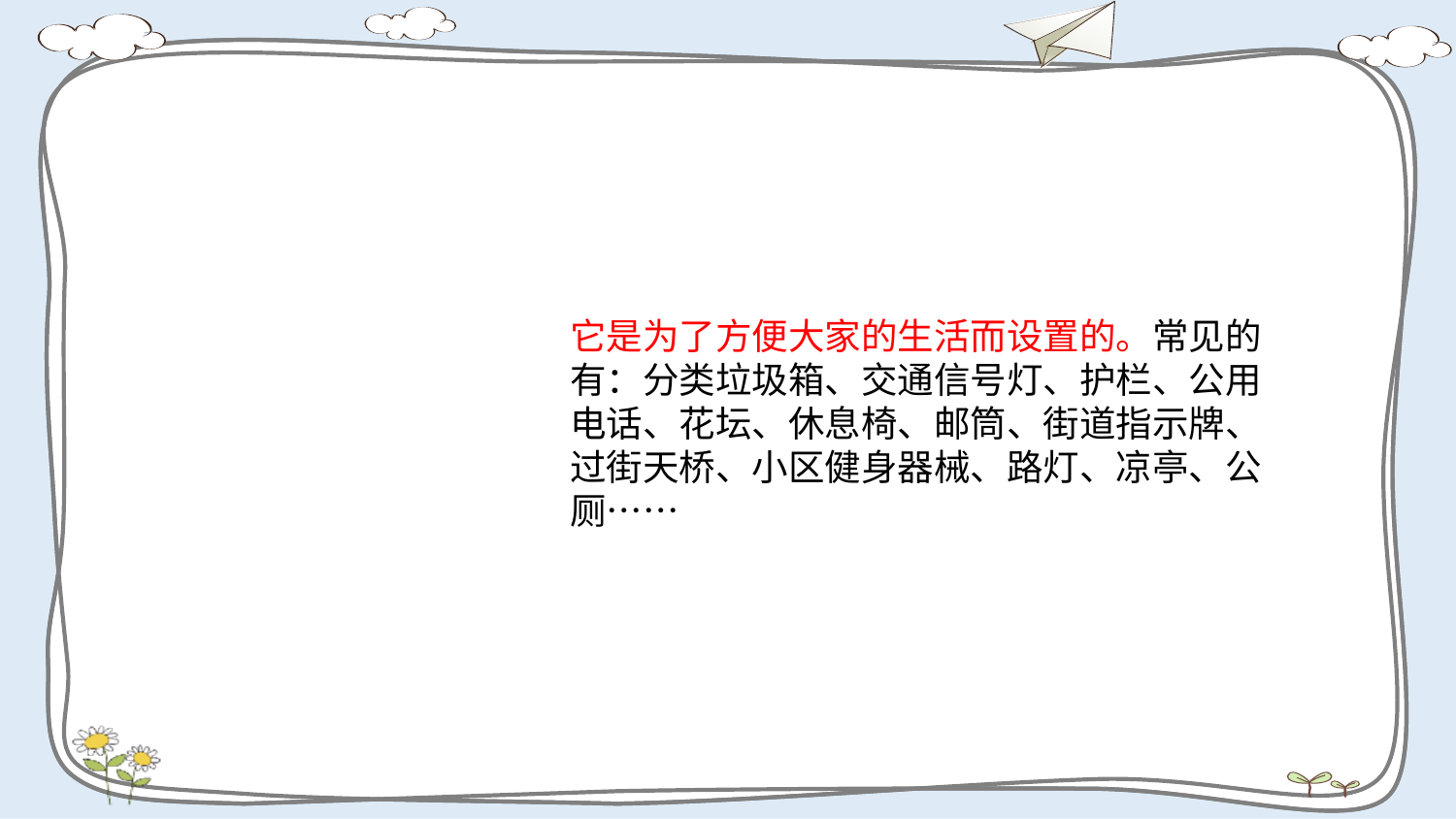

它是为了方便大家的生活而设置的。常见的有：分类垃圾箱、交通信号灯、护栏、公用电话、花坛、休息椅、邮筒、街道指示牌、过街天桥、小区健身器械、路灯、凉亭、公厕……